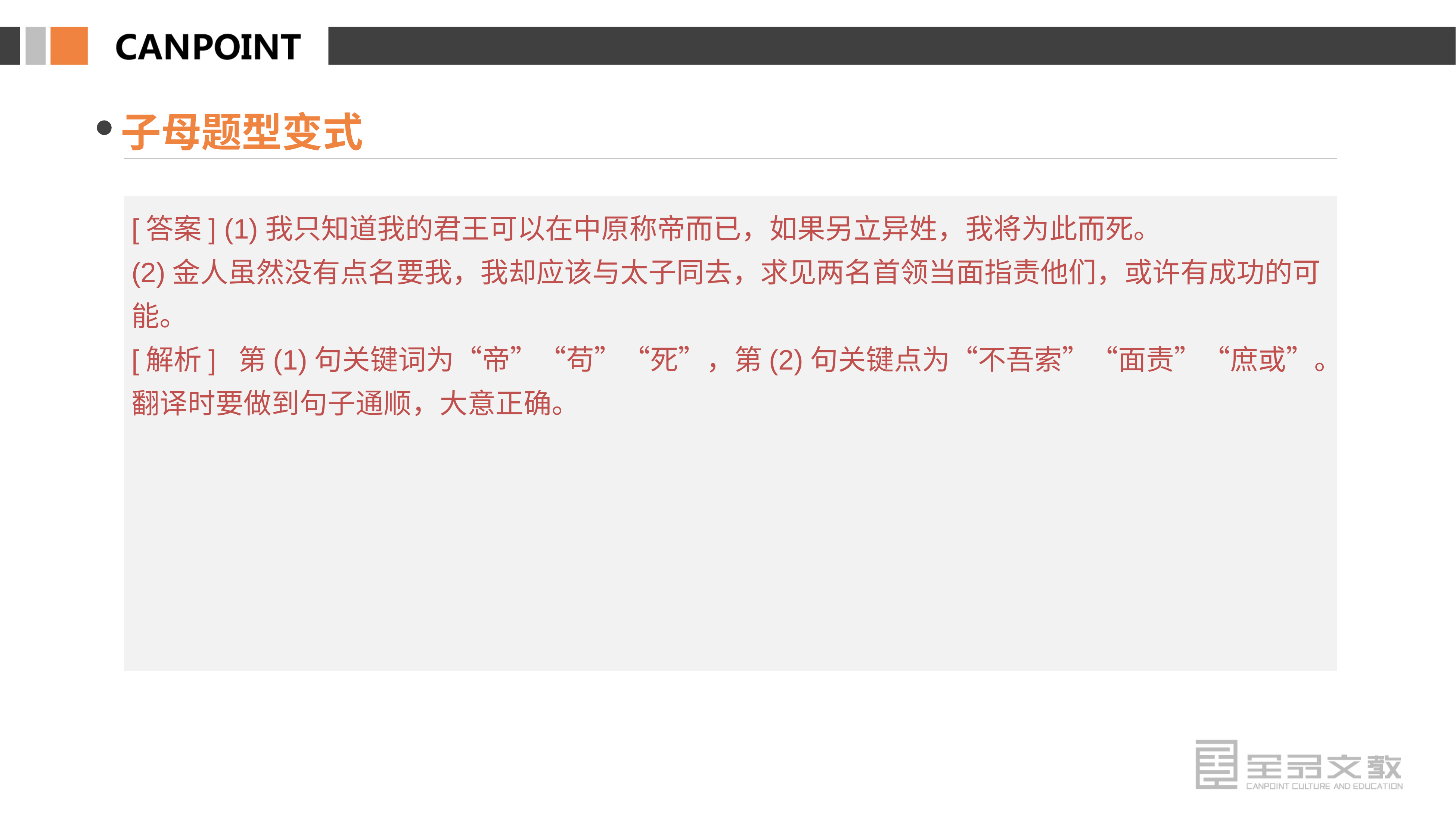

子母题型变式

[答案] (1)我只知道我的君王可以在中原称帝而已，如果另立异姓，我将为此而死。
(2)金人虽然没有点名要我，我却应该与太子同去，求见两名首领当面指责他们，或许有成功的可能。
[解析]  第(1)句关键词为“帝”“苟”“死”，第(2)句关键点为“不吾索”“面责”“庶或”。翻译时要做到句子通顺，大意正确。